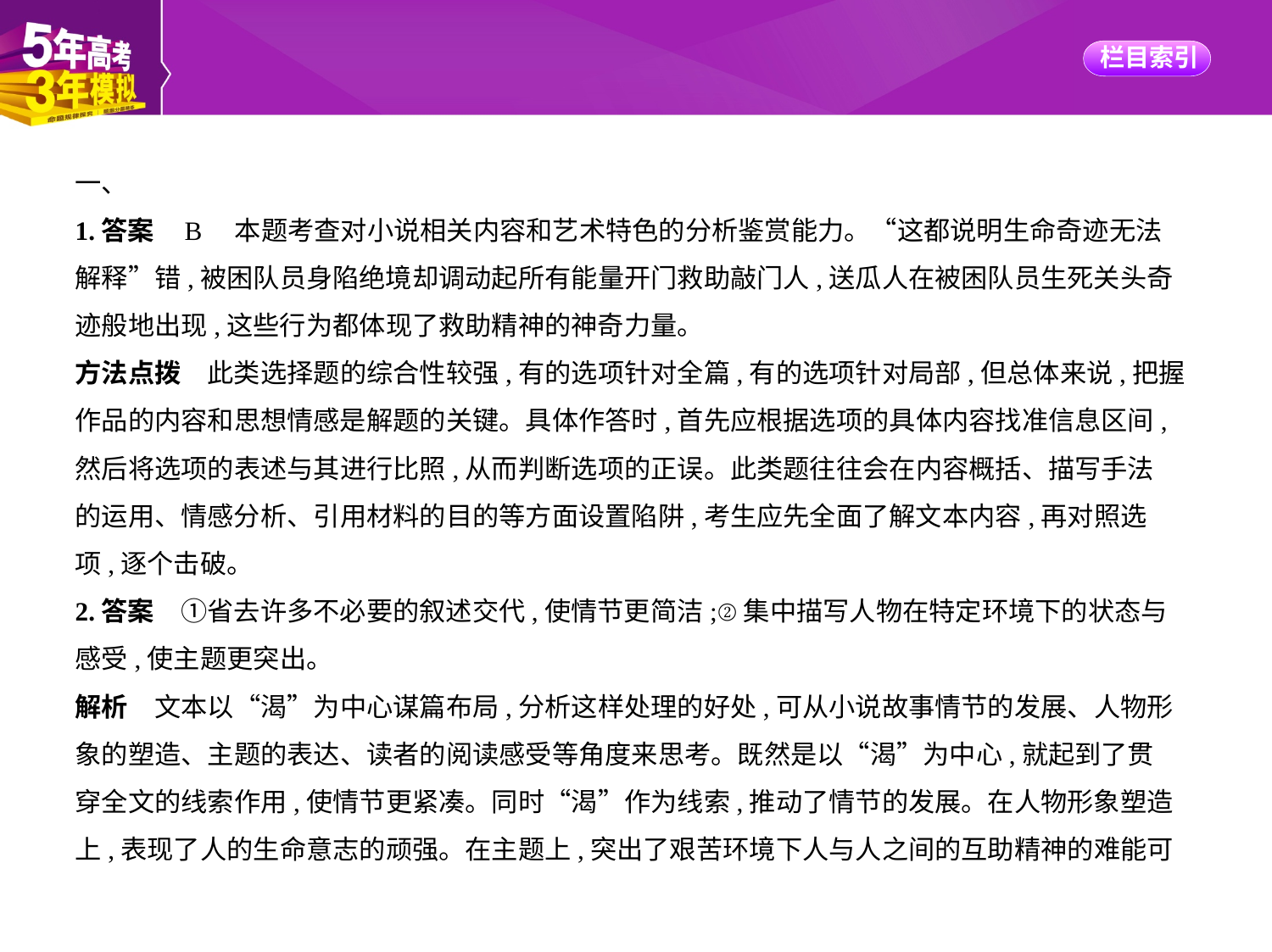

一、
1.答案    B　本题考查对小说相关内容和艺术特色的分析鉴赏能力。“这都说明生命奇迹无法
解释”错,被困队员身陷绝境却调动起所有能量开门救助敲门人,送瓜人在被困队员生死关头奇
迹般地出现,这些行为都体现了救助精神的神奇力量。
方法点拨　此类选择题的综合性较强,有的选项针对全篇,有的选项针对局部,但总体来说,把握
作品的内容和思想情感是解题的关键。具体作答时,首先应根据选项的具体内容找准信息区间,
然后将选项的表述与其进行比照,从而判断选项的正误。此类题往往会在内容概括、描写手法
的运用、情感分析、引用材料的目的等方面设置陷阱,考生应先全面了解文本内容,再对照选
项,逐个击破。
2.答案　①省去许多不必要的叙述交代,使情节更简洁;②集中描写人物在特定环境下的状态与
感受,使主题更突出。
解析　文本以“渴”为中心谋篇布局,分析这样处理的好处,可从小说故事情节的发展、人物形
象的塑造、主题的表达、读者的阅读感受等角度来思考。既然是以“渴”为中心,就起到了贯
穿全文的线索作用,使情节更紧凑。同时“渴”作为线索,推动了情节的发展。在人物形象塑造
上,表现了人的生命意志的顽强。在主题上,突出了艰苦环境下人与人之间的互助精神的难能可